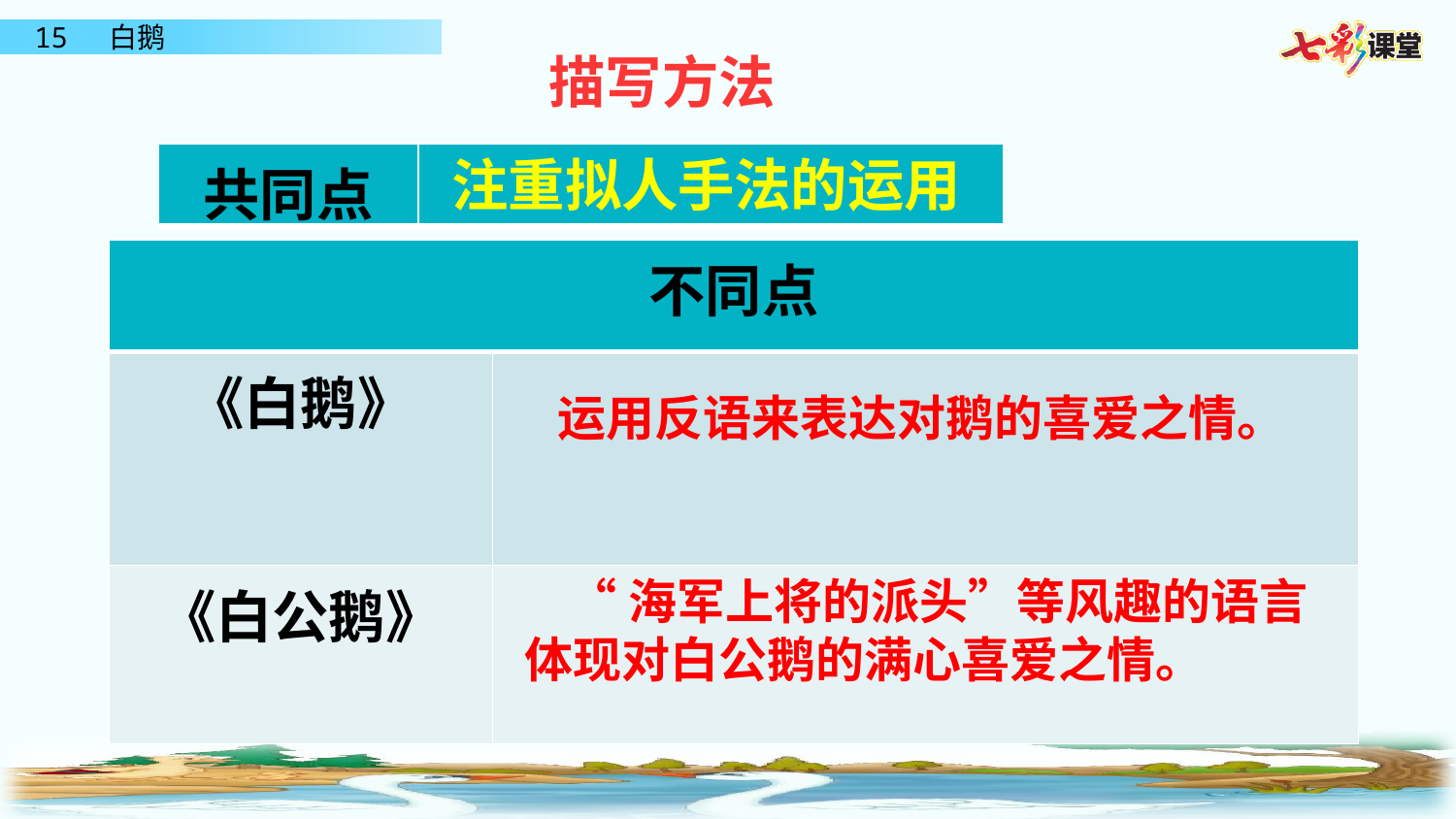

描写方法
注重拟人手法的运用
| 共同点 |  |
| --- | --- |
| 不同点 |  |
| --- | --- |
| 《白鹅》 |  |
| 《白公鹅》 |  |
    运用反语来表达对鹅的喜爱之情。
    “海军上将的派头”等风趣的语言体现对白公鹅的满心喜爱之情。